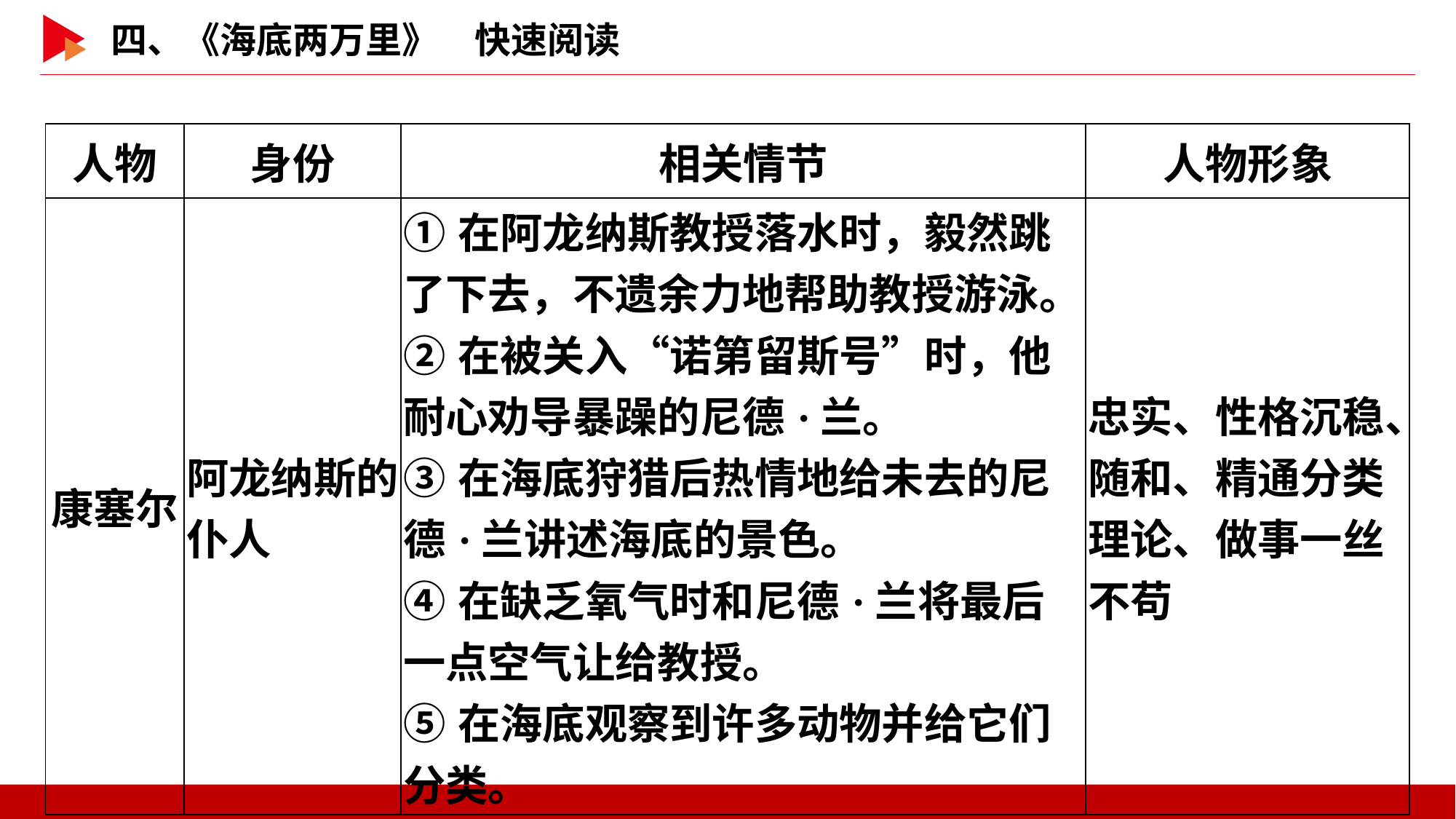

| 人物 | 身份 | 相关情节 | 人物形象 |
| --- | --- | --- | --- |
| 康塞尔 | 阿龙纳斯的仆人 | ①在阿龙纳斯教授落水时，毅然跳了下去，不遗余力地帮助教授游泳。 ②在被关入“诺第留斯号”时，他耐心劝导暴躁的尼德·兰。 ③在海底狩猎后热情地给未去的尼德·兰讲述海底的景色。 ④在缺乏氧气时和尼德·兰将最后一点空气让给教授。 ⑤在海底观察到许多动物并给它们分类。 | 忠实、性格沉稳、随和、精通分类理论、做事一丝不苟 |